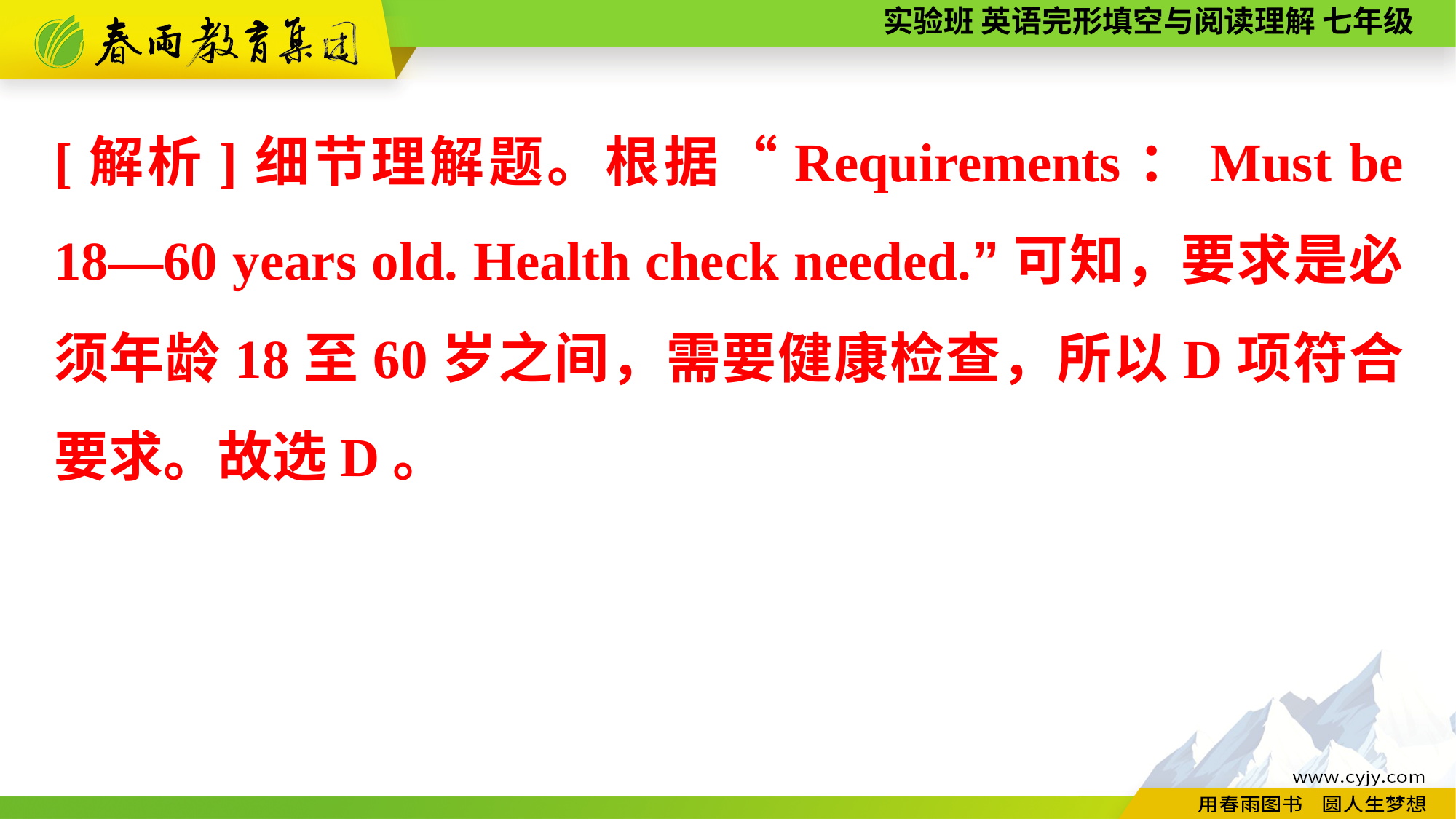

[解析]细节理解题。根据“Requirements：Must be 18—60 years old. Health check needed.”可知，要求是必须年龄18至60岁之间，需要健康检查，所以D项符合要求。故选D。